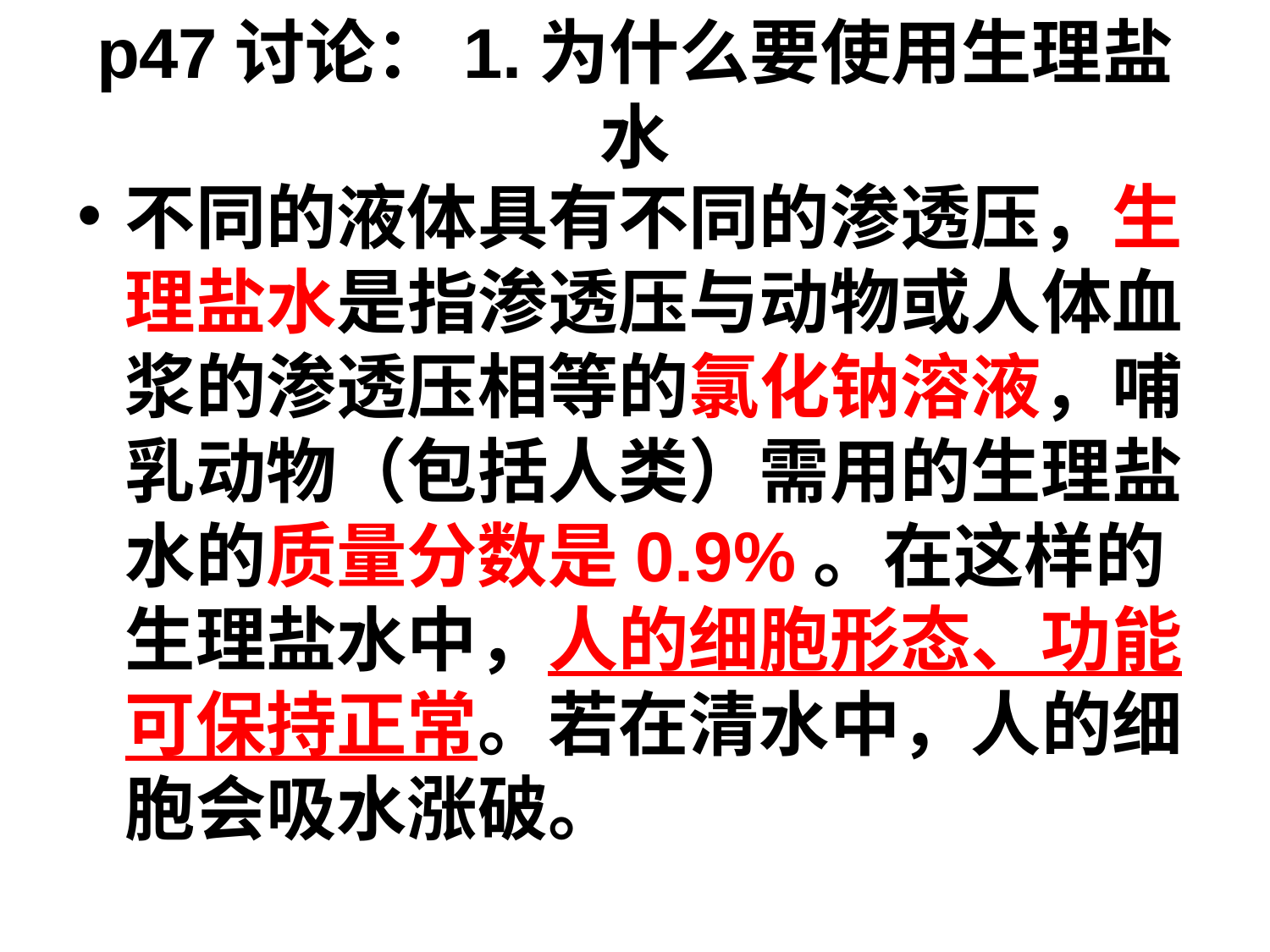

# p47讨论：1.为什么要使用生理盐水
不同的液体具有不同的渗透压，生理盐水是指渗透压与动物或人体血浆的渗透压相等的氯化钠溶液，哺乳动物（包括人类）需用的生理盐水的质量分数是0.9%。在这样的生理盐水中，人的细胞形态、功能可保持正常。若在清水中，人的细胞会吸水涨破。